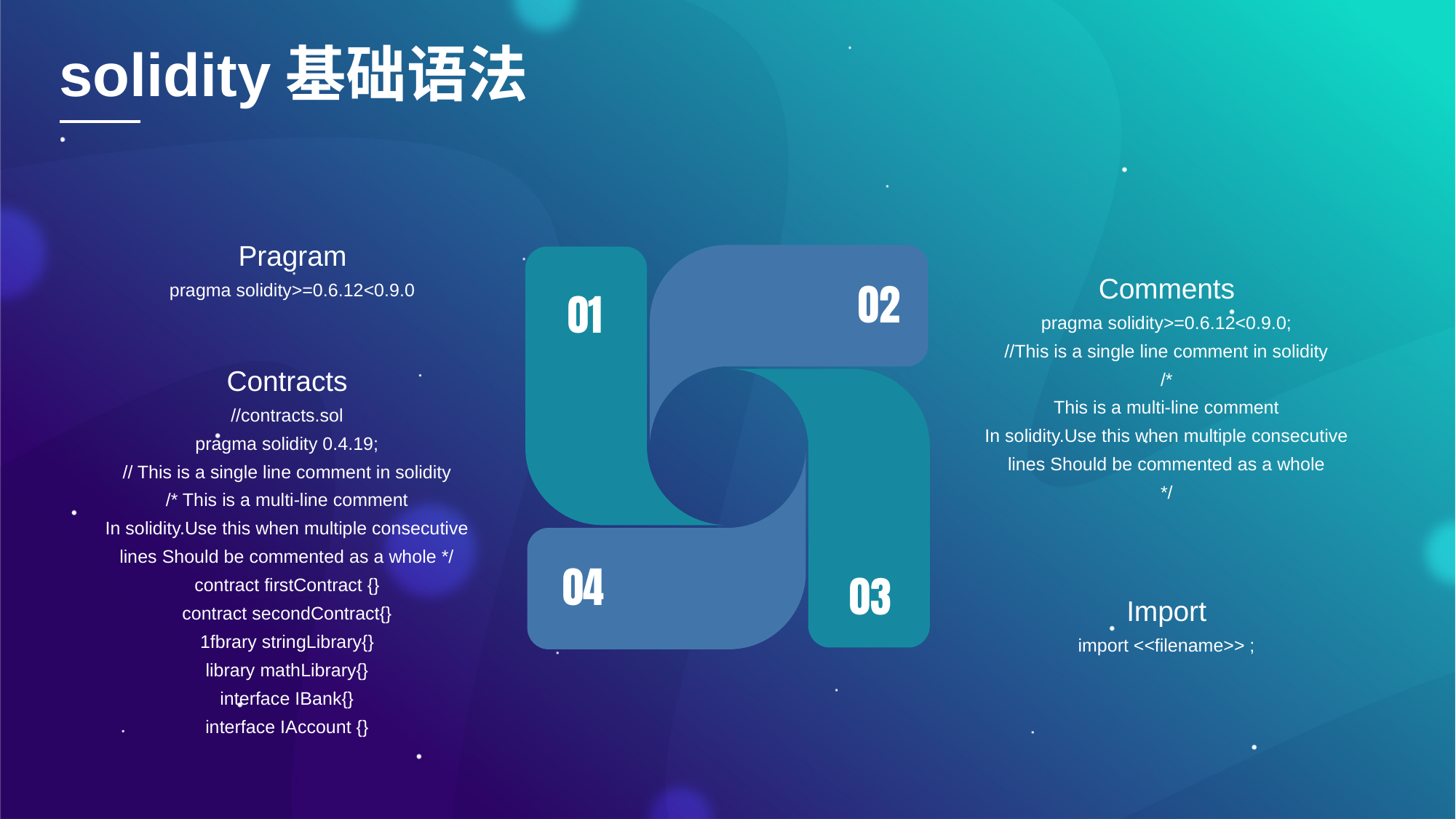

solidity基础语法
Pragram
pragma solidity>=0.6.12<0.9.0

Comments
pragma solidity>=0.6.12<0.9.0;
//This is a single line comment in solidity
/*
This is a multi-line comment
In solidity.Use this when multiple consecutive lines Should be commented as a whole
*/
02
01
Contracts
//contracts.sol
pragma solidity 0.4.19;
// This is a single line comment in solidity
/* This is a multi-line comment
In solidity.Use this when multiple consecutive lines Should be commented as a whole */
contract firstContract {}
contract secondContract{}
1fbrary stringLibrary{}
library mathLibrary{}
interface IBank{}
interface IAccount {}

04
03
Import
import <<filename>> ;